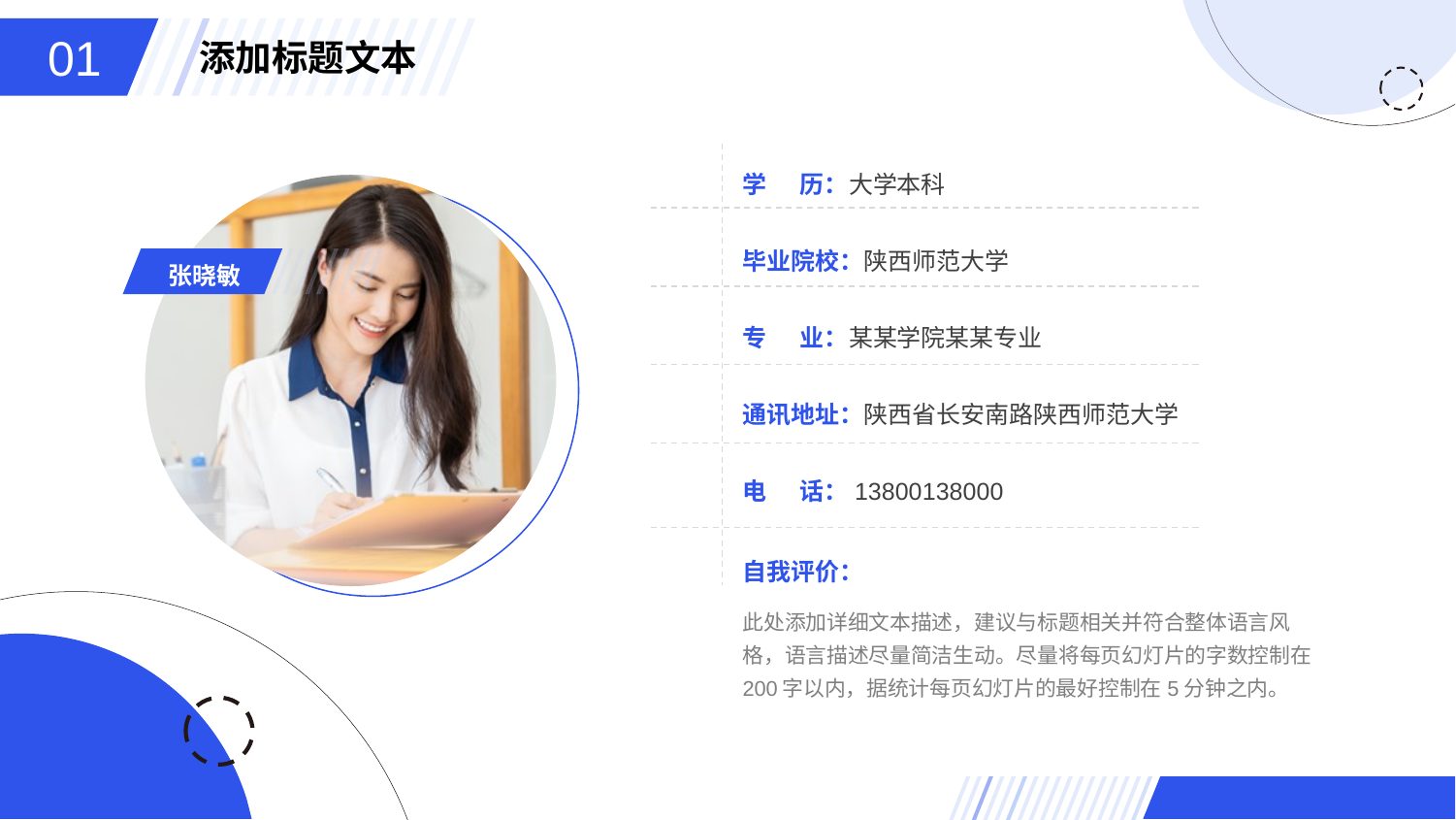

01
添加标题文本
学      历：大学本科

毕业院校：陕西师范大学
张晓敏

专      业：某某学院某某专业
通讯地址：陕西省长安南路陕西师范大学
电      话：13800138000
自我评价：
此处添加详细文本描述，建议与标题相关并符合整体语言风格，语言描述尽量简洁生动。尽量将每页幻灯片的字数控制在200字以内，据统计每页幻灯片的最好控制在5分钟之内。